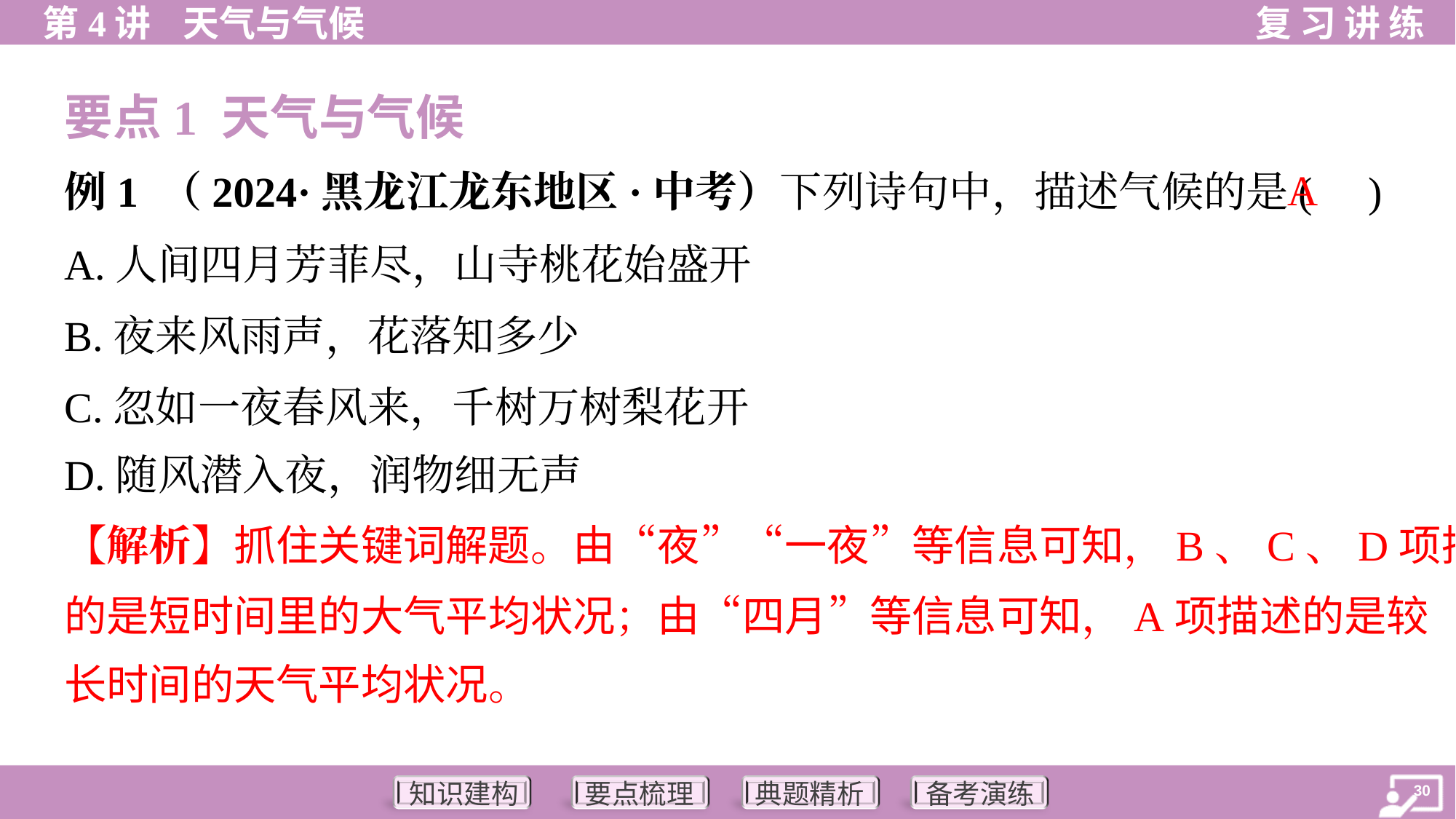

要点1 天气与气候
A
例1 （2024·黑龙江龙东地区·中考）下列诗句中，描述气候的是(     )
A.人间四月芳菲尽，山寺桃花始盛开
B.夜来风雨声，花落知多少
C.忽如一夜春风来，千树万树梨花开
D.随风潜入夜，润物细无声
【解析】抓住关键词解题。由“夜”“一夜”等信息可知，B、C、D项描述
的是短时间里的大气平均状况；由“四月”等信息可知，A项描述的是较
长时间的天气平均状况。